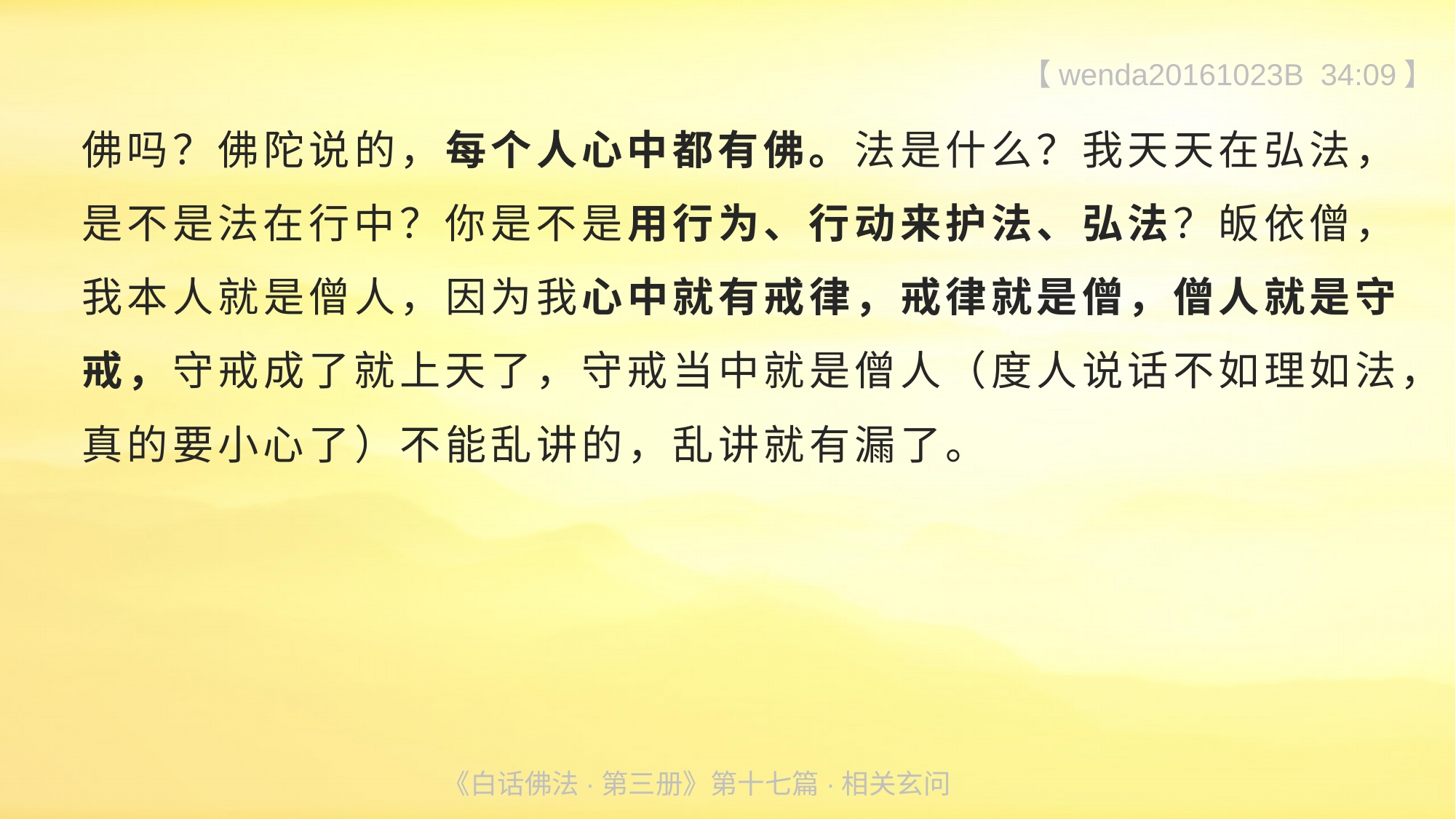

【wenda20161023B  34:09】
佛吗？佛陀说的，每个人心中都有佛。法是什么？我天天在弘法，是不是法在行中？你是不是用行为、行动来护法、弘法？皈依僧，我本人就是僧人，因为我心中就有戒律，戒律就是僧，僧人就是守戒，守戒成了就上天了，守戒当中就是僧人（度人说话不如理如法，真的要小心了）不能乱讲的，乱讲就有漏了。
《白话佛法·第三册》第十七篇·相关玄问